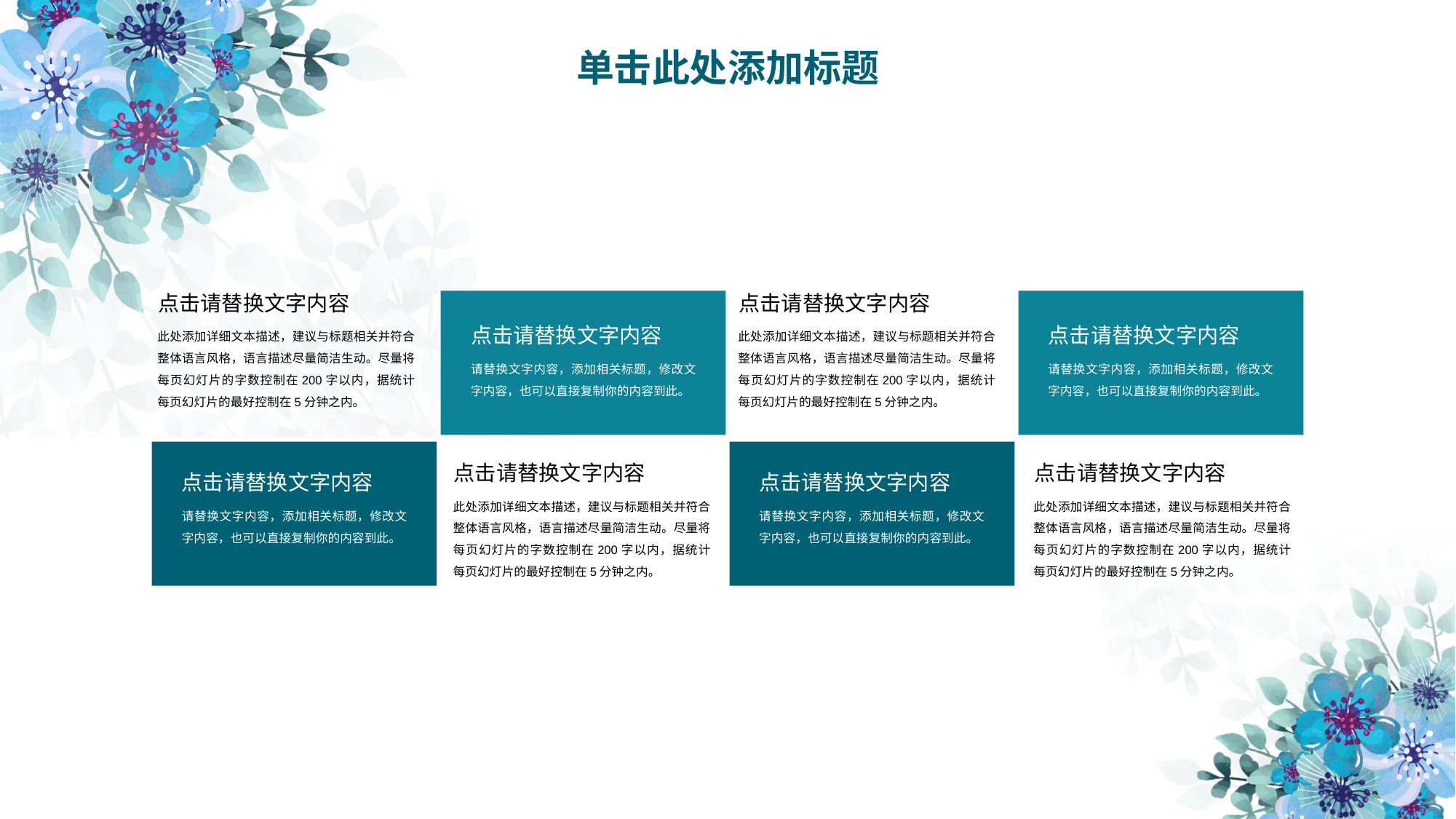

单击此处添加标题
点击请替换文字内容
此处添加详细文本描述，建议与标题相关并符合整体语言风格，语言描述尽量简洁生动。尽量将每页幻灯片的字数控制在200字以内，据统计每页幻灯片的最好控制在5分钟之内。
点击请替换文字内容
此处添加详细文本描述，建议与标题相关并符合整体语言风格，语言描述尽量简洁生动。尽量将每页幻灯片的字数控制在200字以内，据统计每页幻灯片的最好控制在5分钟之内。

点击请替换文字内容
请替换文字内容，添加相关标题，修改文字内容，也可以直接复制你的内容到此。
点击请替换文字内容
请替换文字内容，添加相关标题，修改文字内容，也可以直接复制你的内容到此。

点击请替换文字内容
此处添加详细文本描述，建议与标题相关并符合整体语言风格，语言描述尽量简洁生动。尽量将每页幻灯片的字数控制在200字以内，据统计每页幻灯片的最好控制在5分钟之内。
点击请替换文字内容
此处添加详细文本描述，建议与标题相关并符合整体语言风格，语言描述尽量简洁生动。尽量将每页幻灯片的字数控制在200字以内，据统计每页幻灯片的最好控制在5分钟之内。
点击请替换文字内容
请替换文字内容，添加相关标题，修改文字内容，也可以直接复制你的内容到此。
点击请替换文字内容
请替换文字内容，添加相关标题，修改文字内容，也可以直接复制你的内容到此。